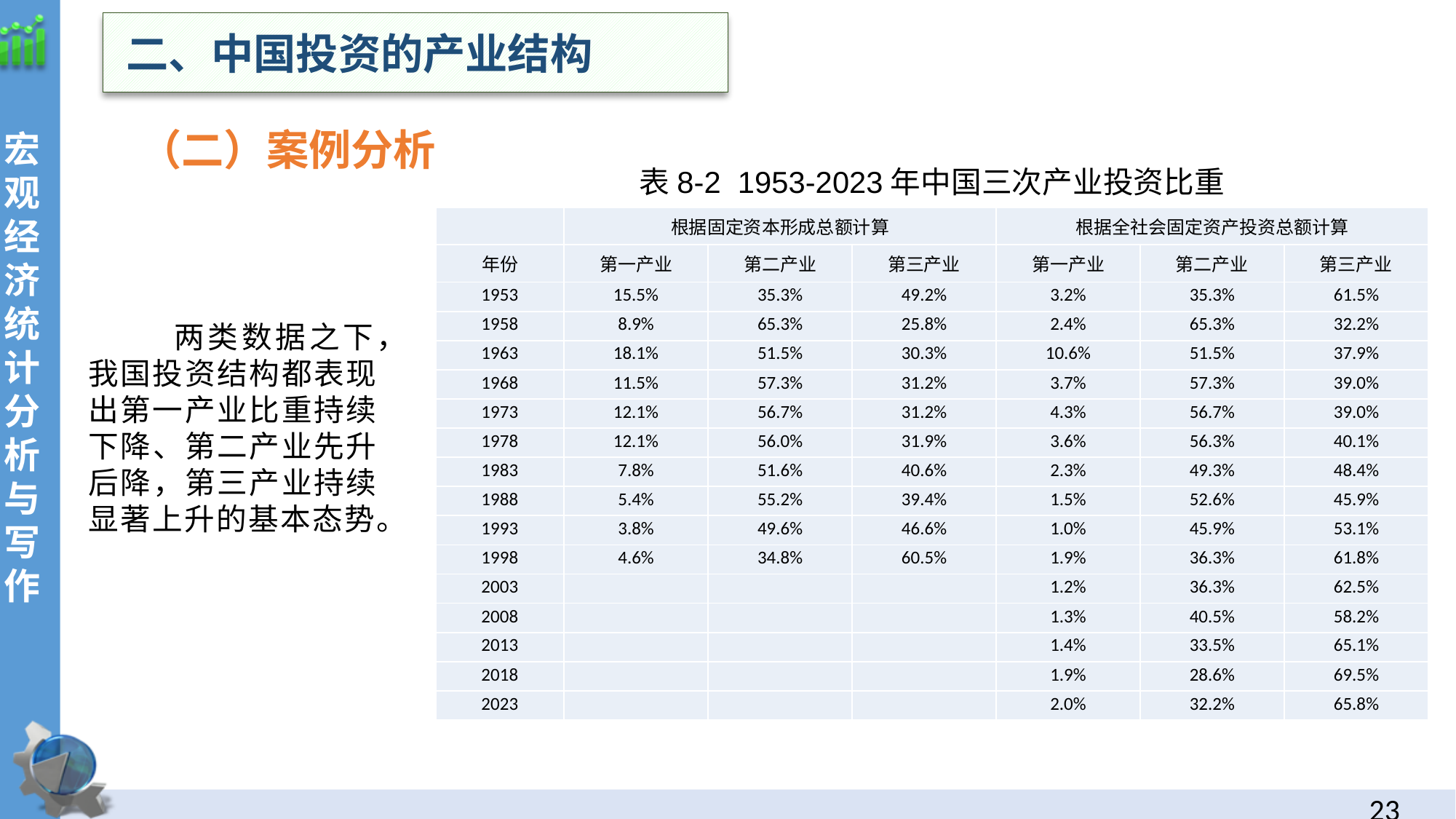

二、中国投资的产业结构
（二）案例分析
表8-2  1953-2023年中国三次产业投资比重

|  | 根据固定资本形成总额计算 |  |  | 根据全社会固定资产投资总额计算 |  |  |
| --- | --- | --- | --- | --- | --- | --- |
| 年份 | 第一产业 | 第二产业 | 第三产业 | 第一产业 | 第二产业 | 第三产业 |
| 1953 | 15.5% | 35.3% | 49.2% | 3.2% | 35.3% | 61.5% |
| 1958 | 8.9% | 65.3% | 25.8% | 2.4% | 65.3% | 32.2% |
| 1963 | 18.1% | 51.5% | 30.3% | 10.6% | 51.5% | 37.9% |
| 1968 | 11.5% | 57.3% | 31.2% | 3.7% | 57.3% | 39.0% |
| 1973 | 12.1% | 56.7% | 31.2% | 4.3% | 56.7% | 39.0% |
| 1978 | 12.1% | 56.0% | 31.9% | 3.6% | 56.3% | 40.1% |
| 1983 | 7.8% | 51.6% | 40.6% | 2.3% | 49.3% | 48.4% |
| 1988 | 5.4% | 55.2% | 39.4% | 1.5% | 52.6% | 45.9% |
| 1993 | 3.8% | 49.6% | 46.6% | 1.0% | 45.9% | 53.1% |
| 1998 | 4.6% | 34.8% | 60.5% | 1.9% | 36.3% | 61.8% |
| 2003 |  |  |  | 1.2% | 36.3% | 62.5% |
| 2008 |  |  |  | 1.3% | 40.5% | 58.2% |
| 2013 |  |  |  | 1.4% | 33.5% | 65.1% |
| 2018 |  |  |  | 1.9% | 28.6% | 69.5% |
| 2023 |  |  |  | 2.0% | 32.2% | 65.8% |
两类数据之下，我国投资结构都表现出第一产业比重持续下降、第二产业先升后降，第三产业持续显著上升的基本态势。

23